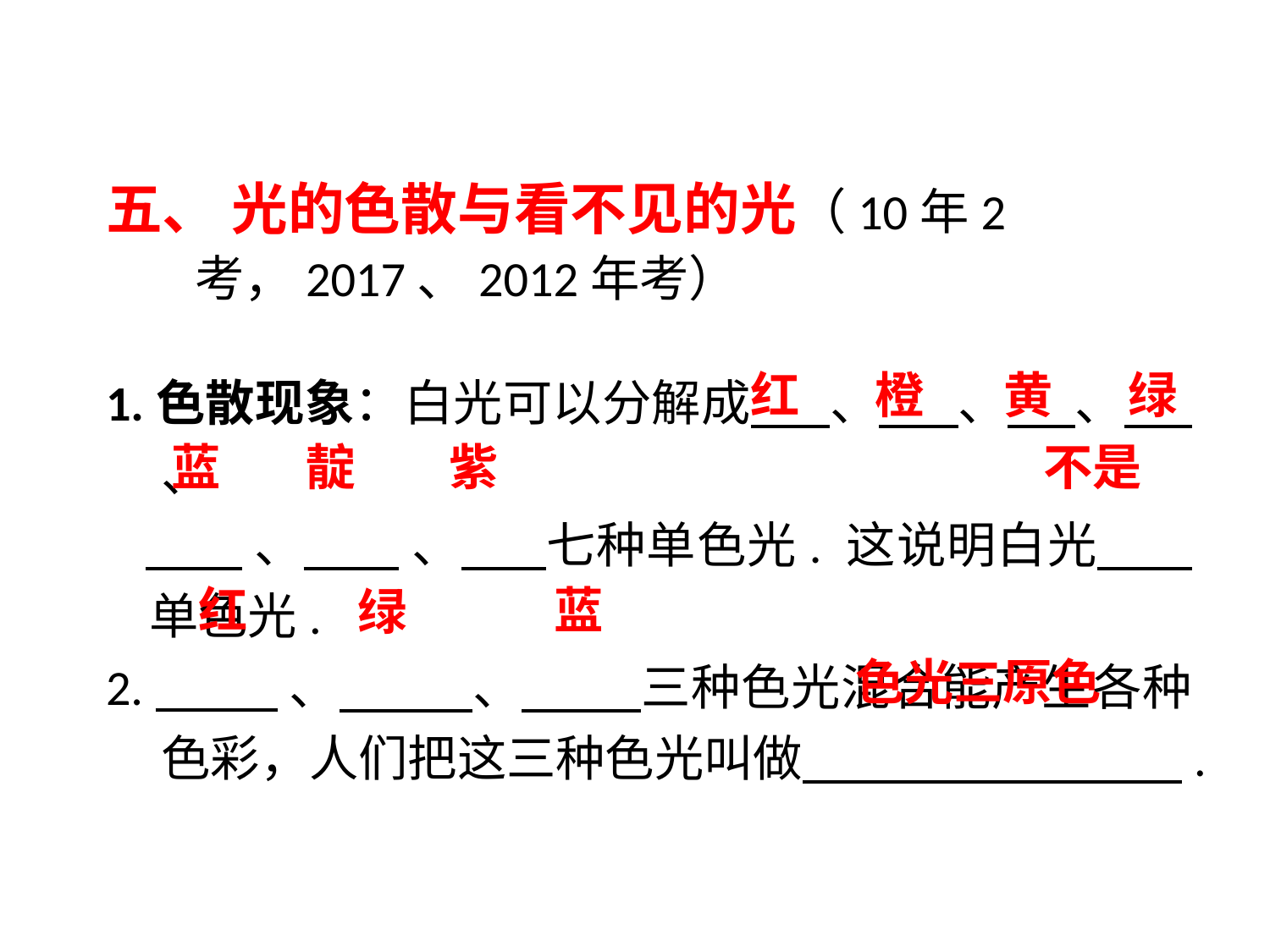

五、 光的色散与看不见的光（10年2考，2017、2012年考）
1.色散现象：白光可以分解成       、       、      、       、
        、         、       七种单色光. 这说明白光         单色光.
2.           、　       、          三种色光混合能产生各种色彩，人们把这三种色光叫做　                              .
红
橙
黄
绿
蓝
靛
紫
不是
红
蓝
绿
色光三原色